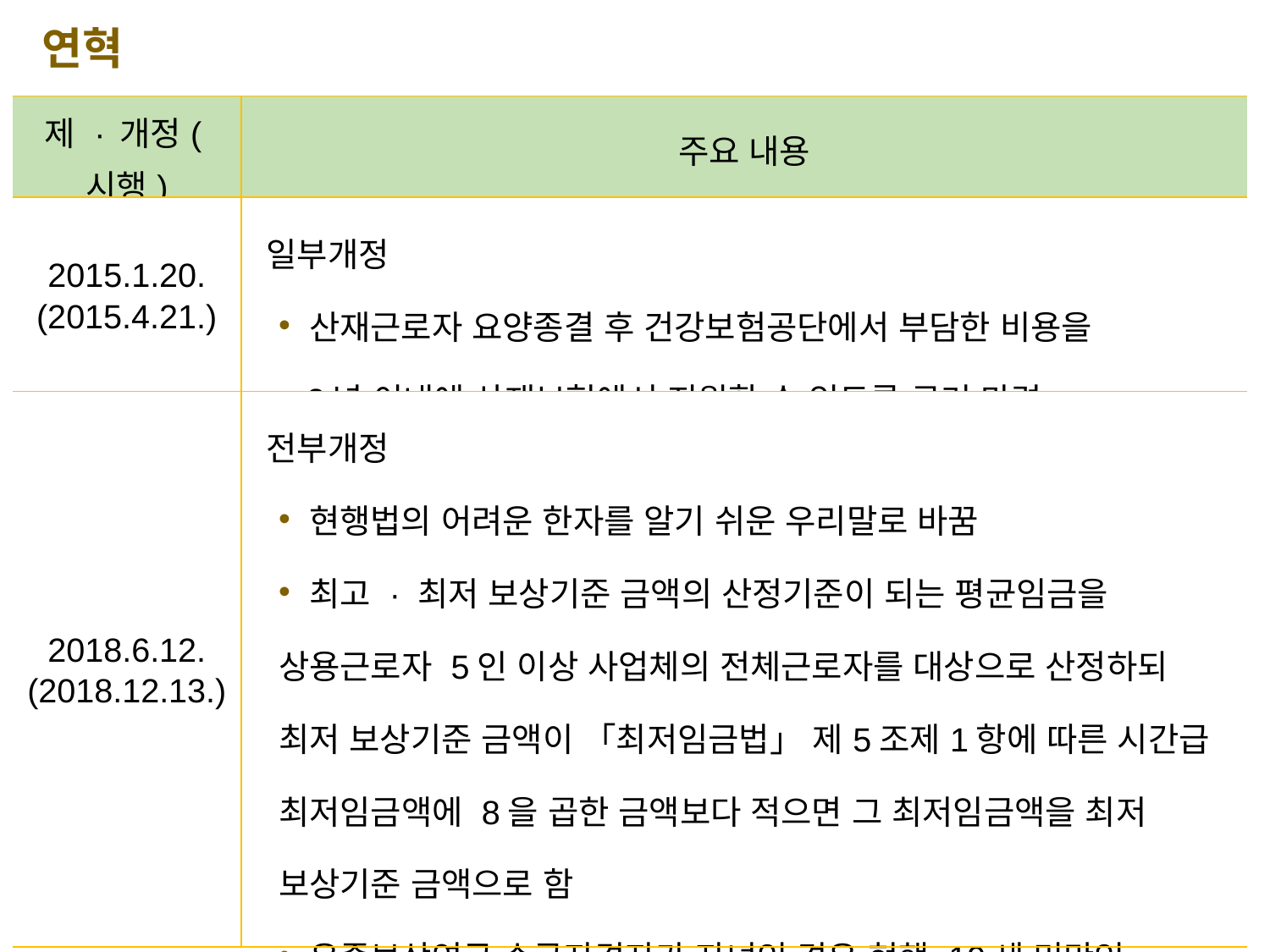

연혁
| 제 · 개정(시행) | 주요 내용 |
| --- | --- |
| 2015.1.20. (2015.4.21.) | 일부개정 산재근로자 요양종결 후 건강보험공단에서 부담한 비용을 2년 이내에 산재보험에서 지원할 수 있도록 근거 마련 |
| 2018.6.12. (2018.12.13.) | 전부개정 현행법의 어려운 한자를 알기 쉬운 우리말로 바꿈 최고 · 최저 보상기준 금액의 산정기준이 되는 평균임금을 상용근로자 5인 이상 사업체의 전체근로자를 대상으로 산정하되 최저 보상기준 금액이 「최저임금법」 제5조제1항에 따른 시간급 최저임금액에 8을 곱한 금액보다 적으면 그 최저임금액을 최저 보상기준 금액으로 함 유족보상연금 수급자격자가 자녀인 경우 현행 19세 미만인 자녀에서 25세 미만으로 확대함 |